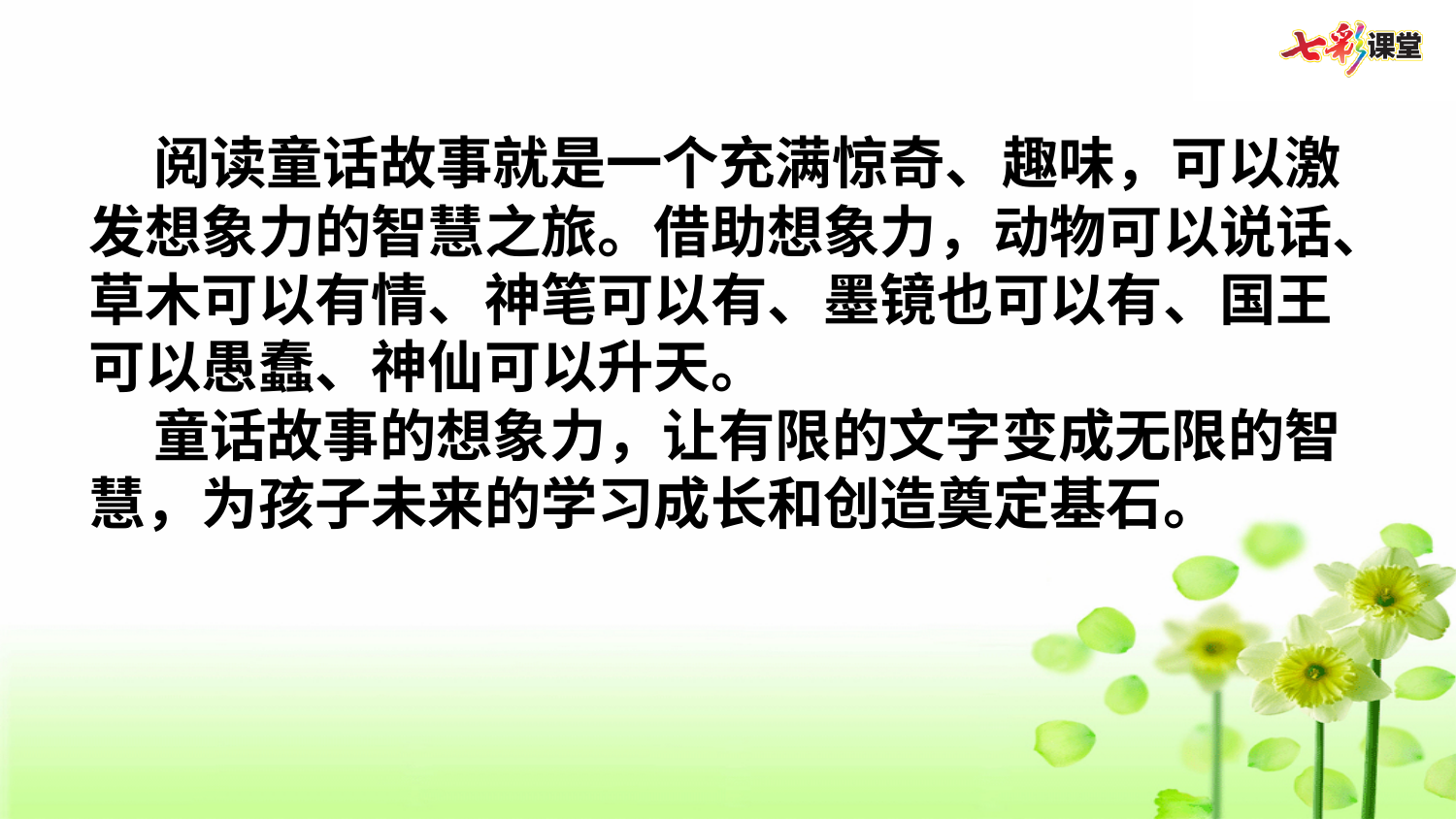

阅读童话故事就是一个充满惊奇、趣味，可以激发想象力的智慧之旅。借助想象力，动物可以说话、草木可以有情、神笔可以有、墨镜也可以有、国王可以愚蠢、神仙可以升天。
    童话故事的想象力，让有限的文字变成无限的智慧，为孩子未来的学习成长和创造奠定基石。